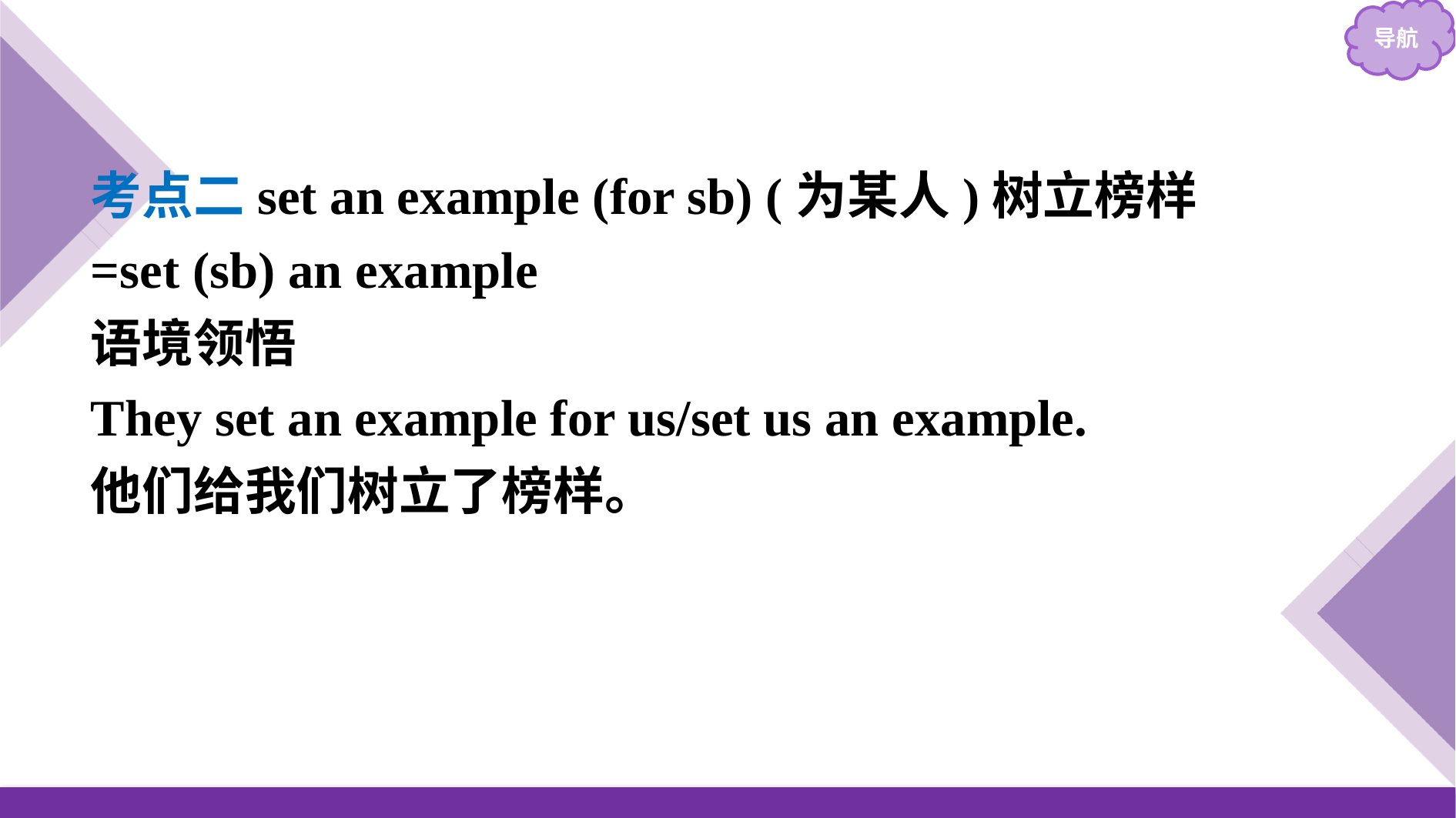

考点二set an example (for sb) (为某人)树立榜样
=set (sb) an example
语境领悟
They set an example for us/set us an example.
他们给我们树立了榜样。